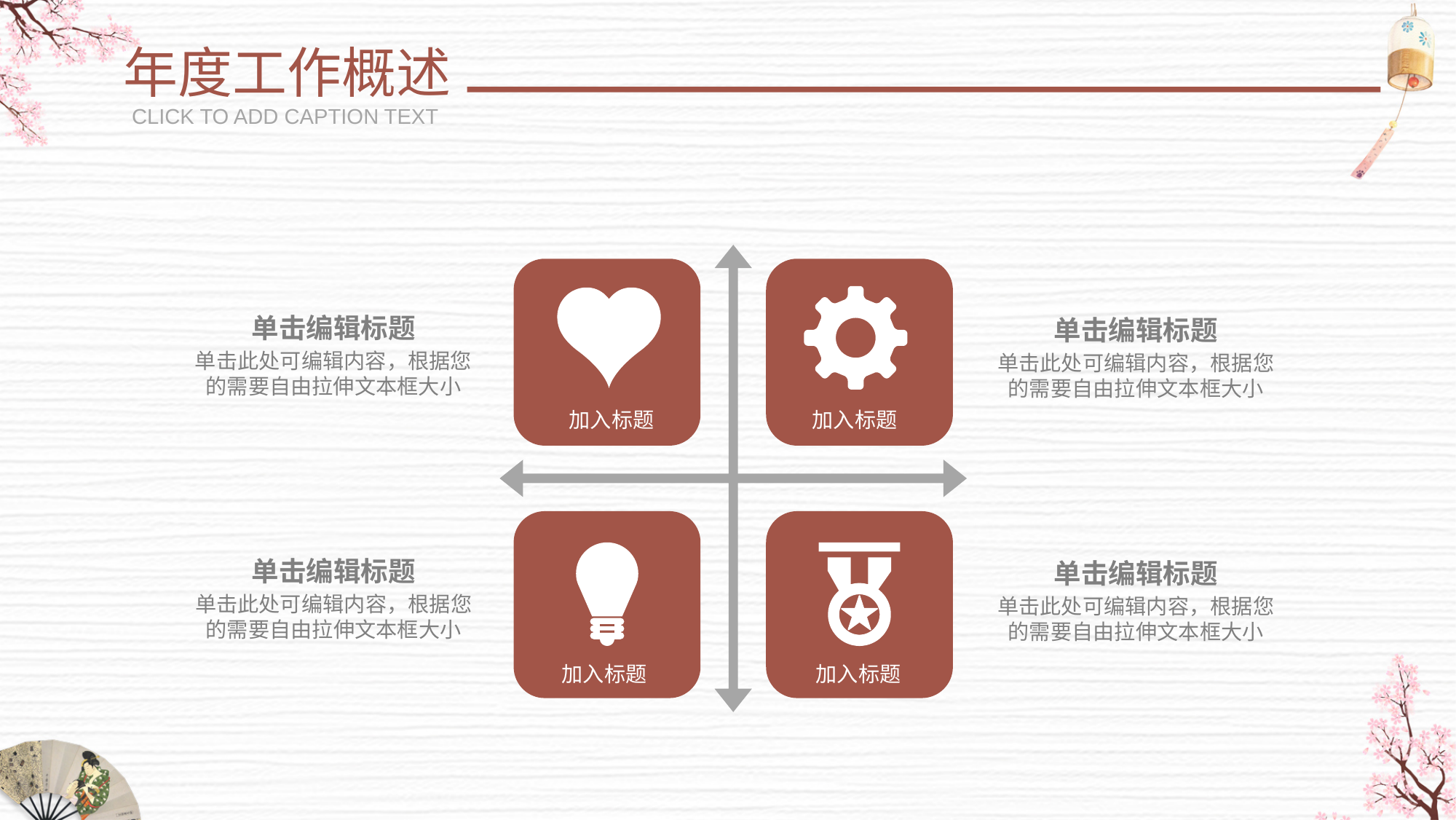

年度工作概述

CLICK TO ADD CAPTION TEXT

加入标题
加入标题

加入标题
加入标题
单击编辑标题
单击此处可编辑内容，根据您的需要自由拉伸文本框大小

单击编辑标题
单击此处可编辑内容，根据您的需要自由拉伸文本框大小

单击编辑标题
单击此处可编辑内容，根据您的需要自由拉伸文本框大小

单击编辑标题
单击此处可编辑内容，根据您的需要自由拉伸文本框大小